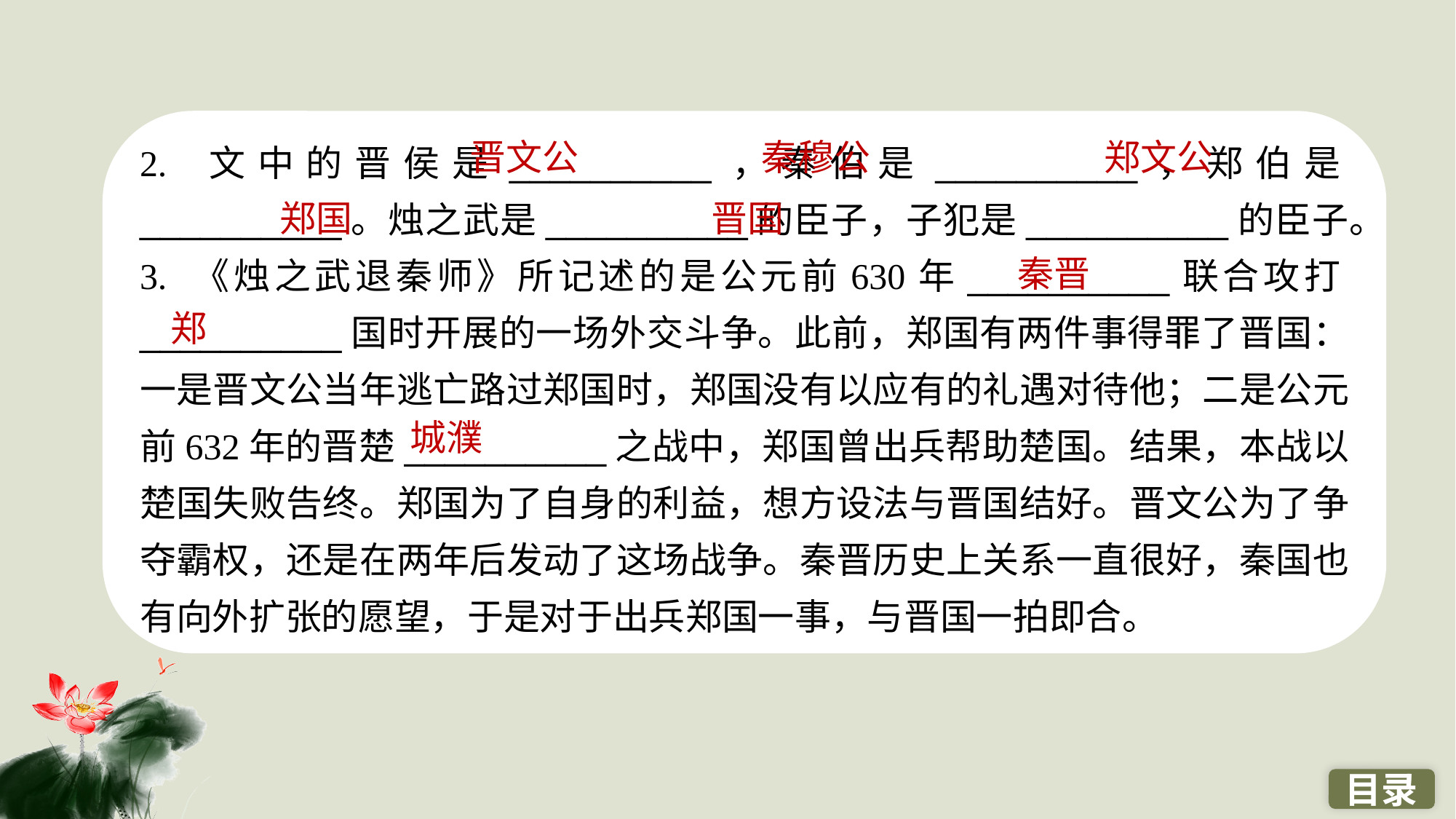

2. 文中的晋侯是__________，秦伯是__________，郑伯是__________。烛之武是__________的臣子，子犯是__________的臣子。
3. 《烛之武退秦师》所记述的是公元前630年__________联合攻打__________国时开展的一场外交斗争。此前，郑国有两件事得罪了晋国：一是晋文公当年逃亡路过郑国时，郑国没有以应有的礼遇对待他；二是公元前632年的晋楚__________之战中，郑国曾出兵帮助楚国。结果，本战以楚国失败告终。郑国为了自身的利益，想方设法与晋国结好。晋文公为了争夺霸权，还是在两年后发动了这场战争。秦晋历史上关系一直很好，秦国也有向外扩张的愿望，于是对于出兵郑国一事，与晋国一拍即合。
晋文公
秦穆公
郑文公
郑国
晋国
秦晋
郑
　城濮